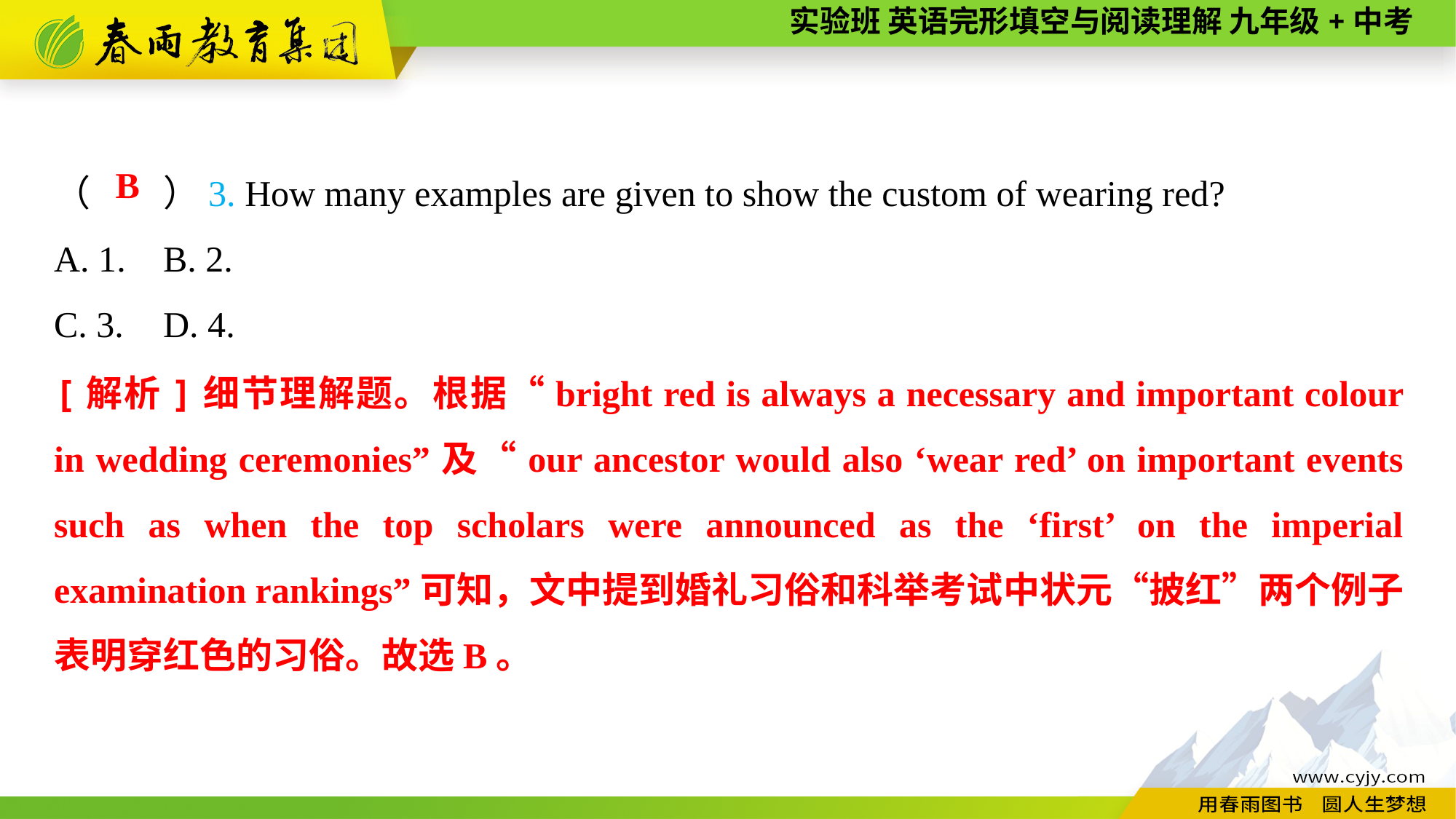

（　　）3. How many examples are given to show the custom of wearing red?
A. 1.	B. 2.
C. 3.	D. 4.
B
[解析]细节理解题。根据“bright red is always a necessary and important colour in wedding ceremonies”及“our ancestor would also ‘wear red’ on important events such as when the top scholars were announced as the ‘first’ on the imperial examination rankings”可知，文中提到婚礼习俗和科举考试中状元“披红”两个例子表明穿红色的习俗。故选B。